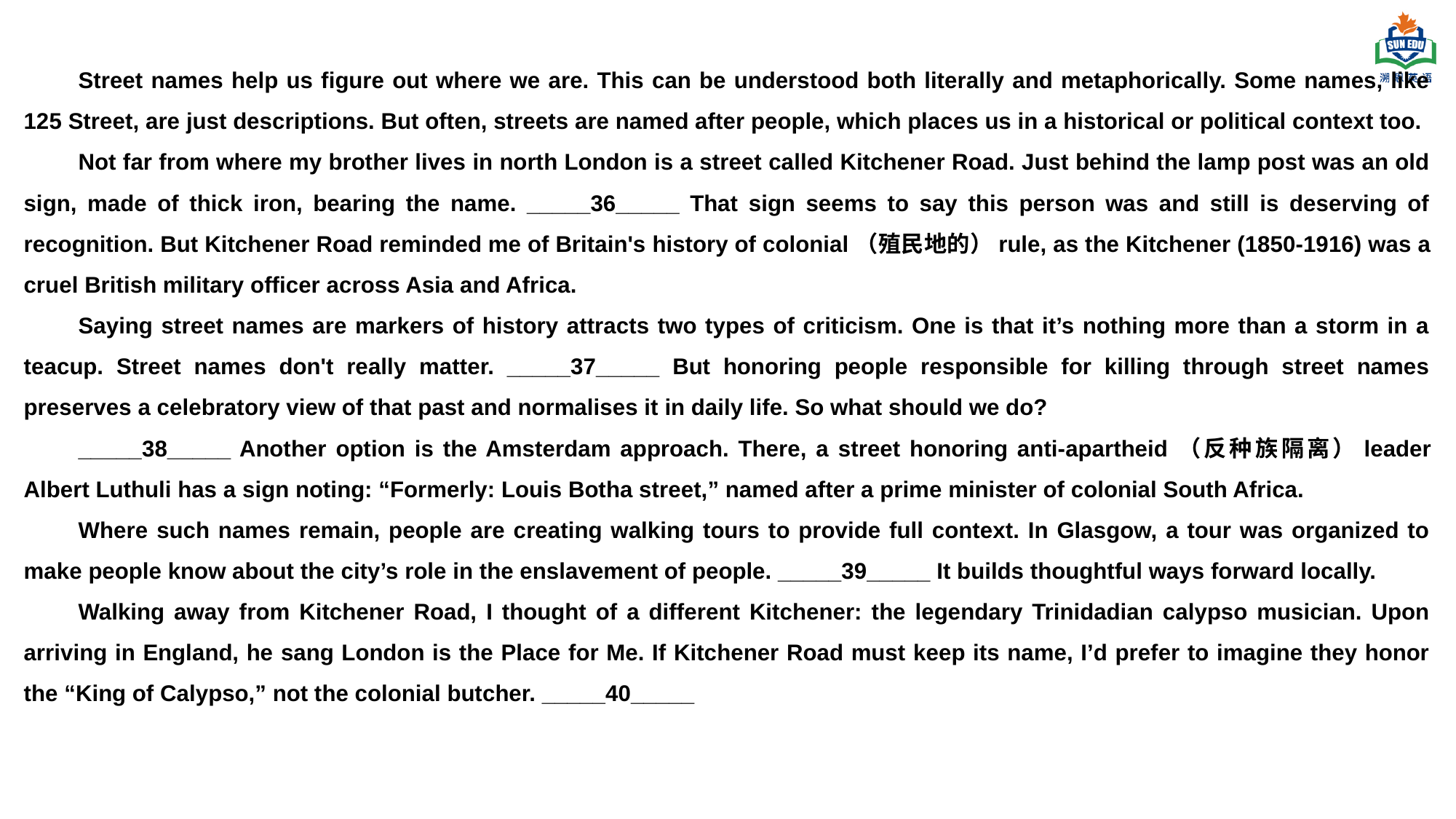

Street names help us figure out where we are. This can be understood both literally and metaphorically. Some names, like 125 Street, are just descriptions. But often, streets are named after people, which places us in a historical or political context too.
Not far from where my brother lives in north London is a street called Kitchener Road. Just behind the lamp post was an old sign, made of thick iron, bearing the name. _____36_____ That sign seems to say this person was and still is deserving of recognition. But Kitchener Road reminded me of Britain's history of colonial（殖民地的）rule, as the Kitchener (1850-1916) was a cruel British military officer across Asia and Africa.
Saying street names are markers of history attracts two types of criticism. One is that it’s nothing more than a storm in a teacup. Street names don't really matter. _____37_____ But honoring people responsible for killing through street names preserves a celebratory view of that past and normalises it in daily life. So what should we do?
_____38_____ Another option is the Amsterdam approach. There, a street honoring anti-apartheid（反种族隔离）leader Albert Luthuli has a sign noting: “Formerly: Louis Botha street,” named after a prime minister of colonial South Africa.
Where such names remain, people are creating walking tours to provide full context. In Glasgow, a tour was organized to make people know about the city’s role in the enslavement of people. _____39_____ It builds thoughtful ways forward locally.
Walking away from Kitchener Road, I thought of a different Kitchener: the legendary Trinidadian calypso musician. Upon arriving in England, he sang London is the Place for Me. If Kitchener Road must keep its name, I’d prefer to imagine they honor the “King of Calypso,” not the colonial butcher. _____40_____